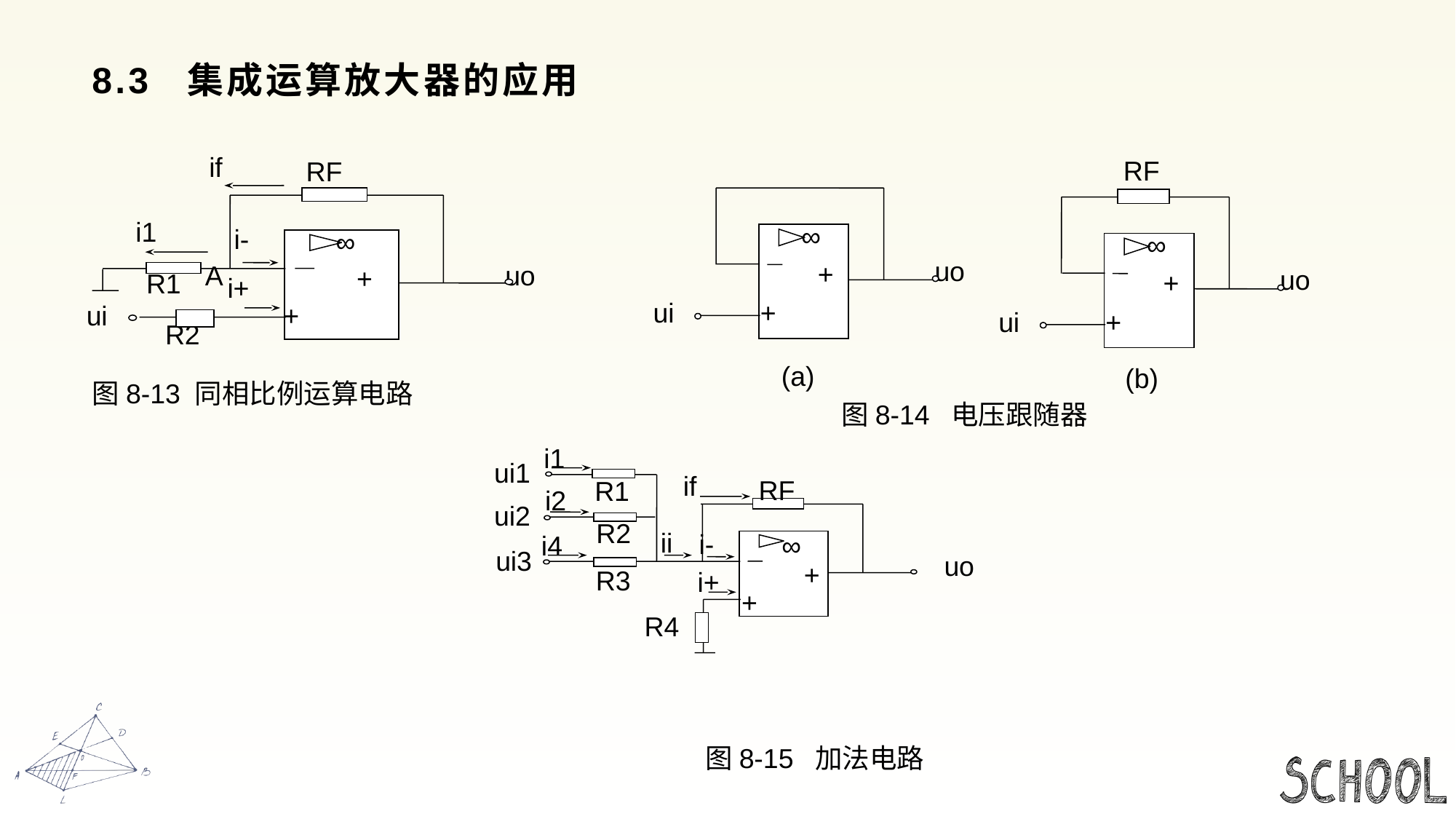

# 8.3  集成运算放大器的应用
if

RF

i1

i-

∞

A

uo

+

R1

i+

ui

+

R2

图8-13 同相比例运算电路

RF

∞

+

ui

+

uo

(b)

∞

+

ui

+

uo

(a)

图8-14  电压跟随器

i1

ui1

if

RF

R1

i2

ui2

R2

ii

i-

∞

i4

ui3

+

R3

i+

+

图8-15  加法电路

uo

R4